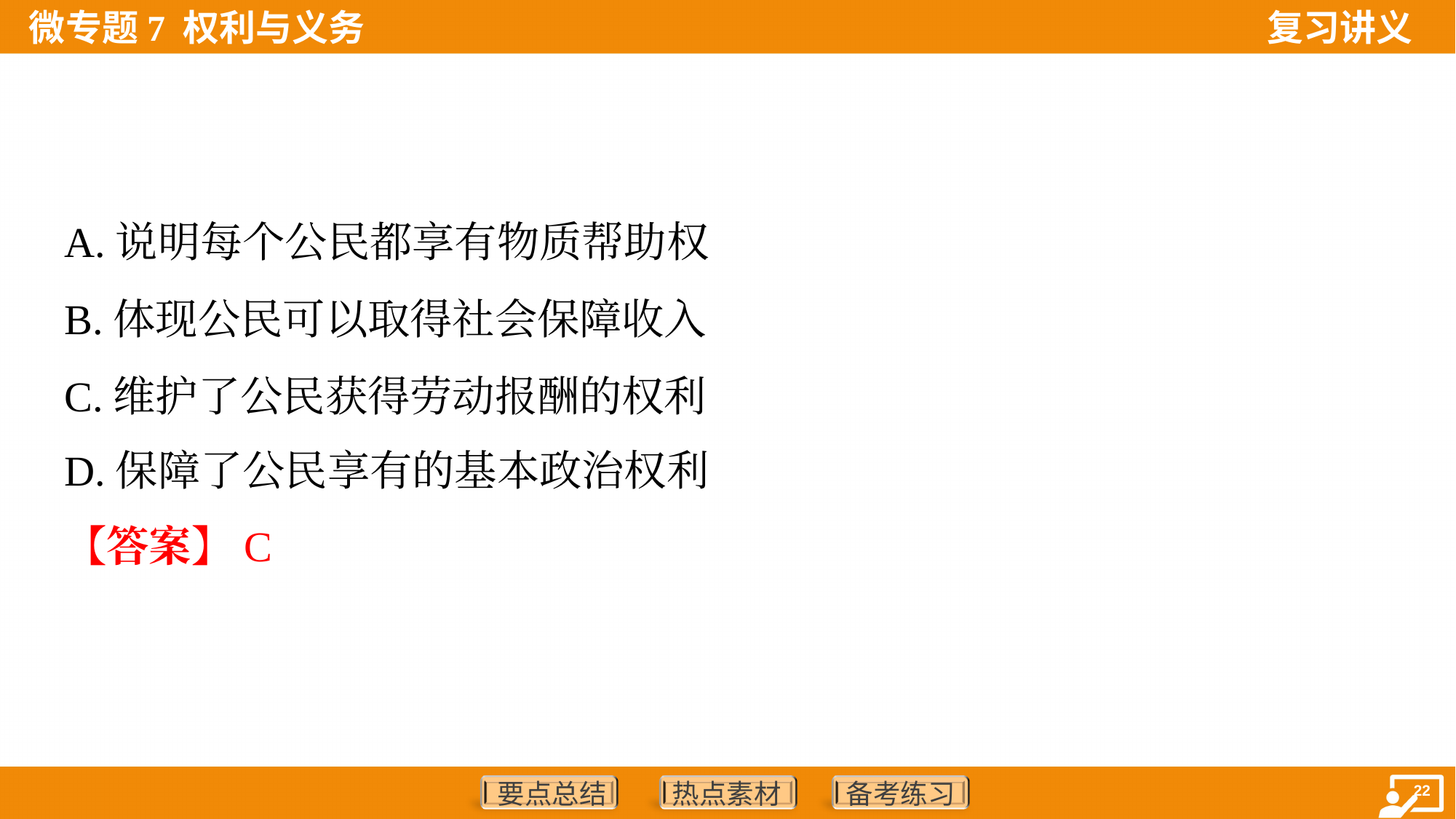

A.说明每个公民都享有物质帮助权
B.体现公民可以取得社会保障收入
C.维护了公民获得劳动报酬的权利
D.保障了公民享有的基本政治权利
【答案】C